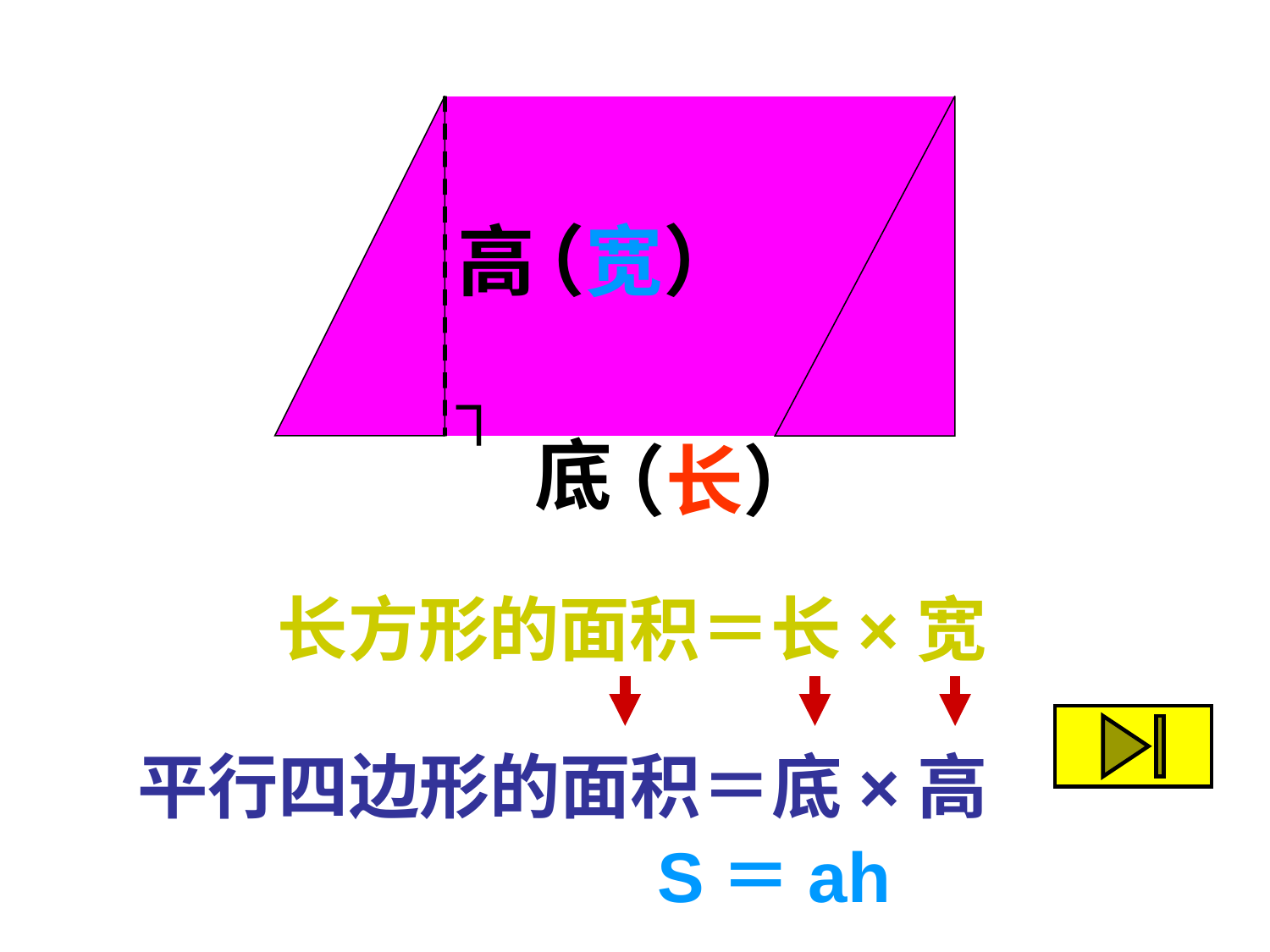

高
（宽）
┐
底
（长）
长方形的面积＝长×宽

平行四边形的面积＝底×高
S＝ah